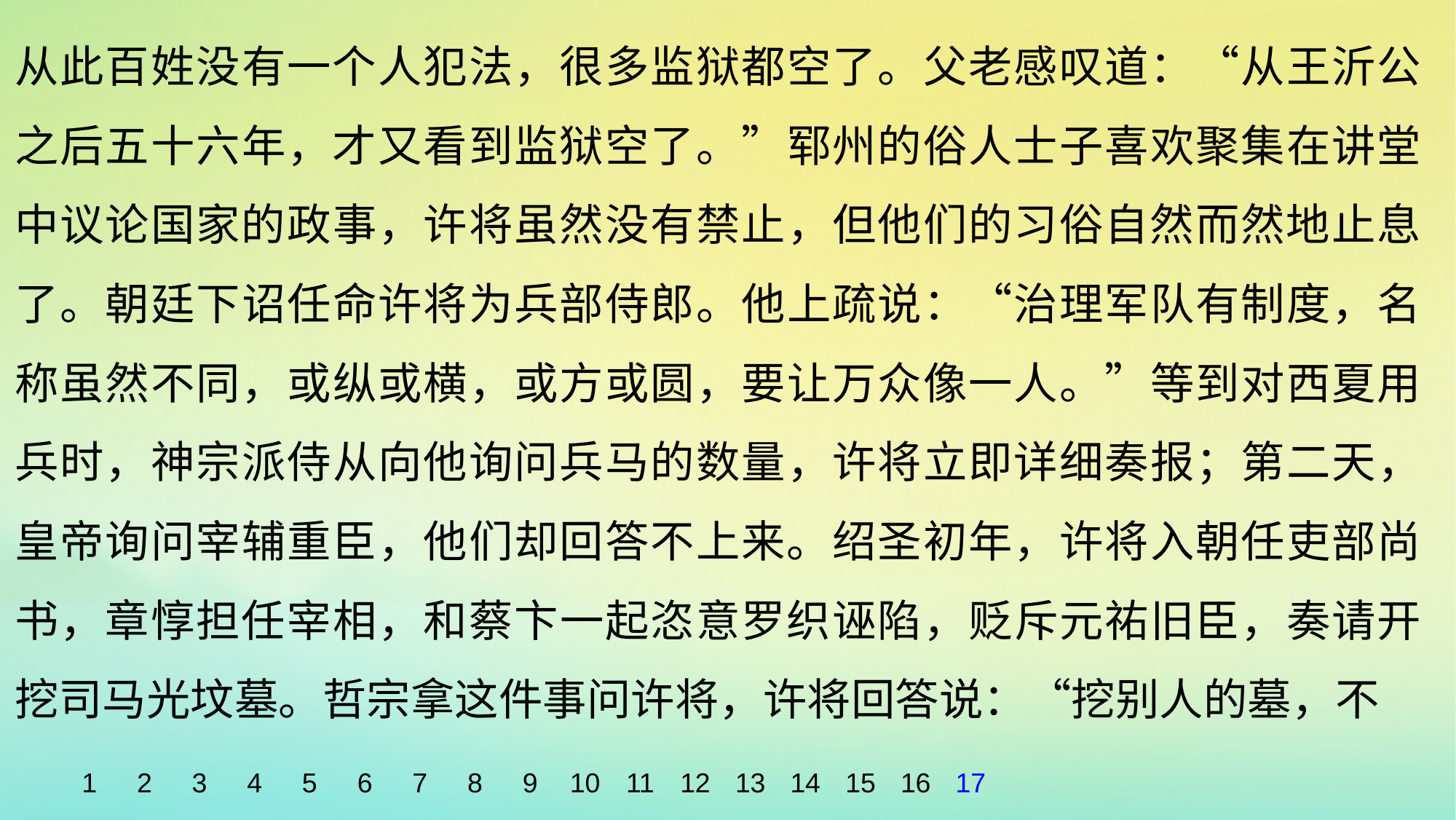

从此百姓没有一个人犯法，很多监狱都空了。父老感叹道：“从王沂公之后五十六年，才又看到监狱空了。”郓州的俗人士子喜欢聚集在讲堂中议论国家的政事，许将虽然没有禁止，但他们的习俗自然而然地止息了。朝廷下诏任命许将为兵部侍郎。他上疏说：“治理军队有制度，名称虽然不同，或纵或横，或方或圆，要让万众像一人。”等到对西夏用兵时，神宗派侍从向他询问兵马的数量，许将立即详细奏报；第二天，皇帝询问宰辅重臣，他们却回答不上来。绍圣初年，许将入朝任吏部尚书，章惇担任宰相，和蔡卞一起恣意罗织诬陷，贬斥元祐旧臣，奏请开挖司马光坟墓。哲宗拿这件事问许将，许将回答说：“挖别人的墓，不
1
2
3
4
5
6
7
8
9
10
11
12
13
14
15
16
17